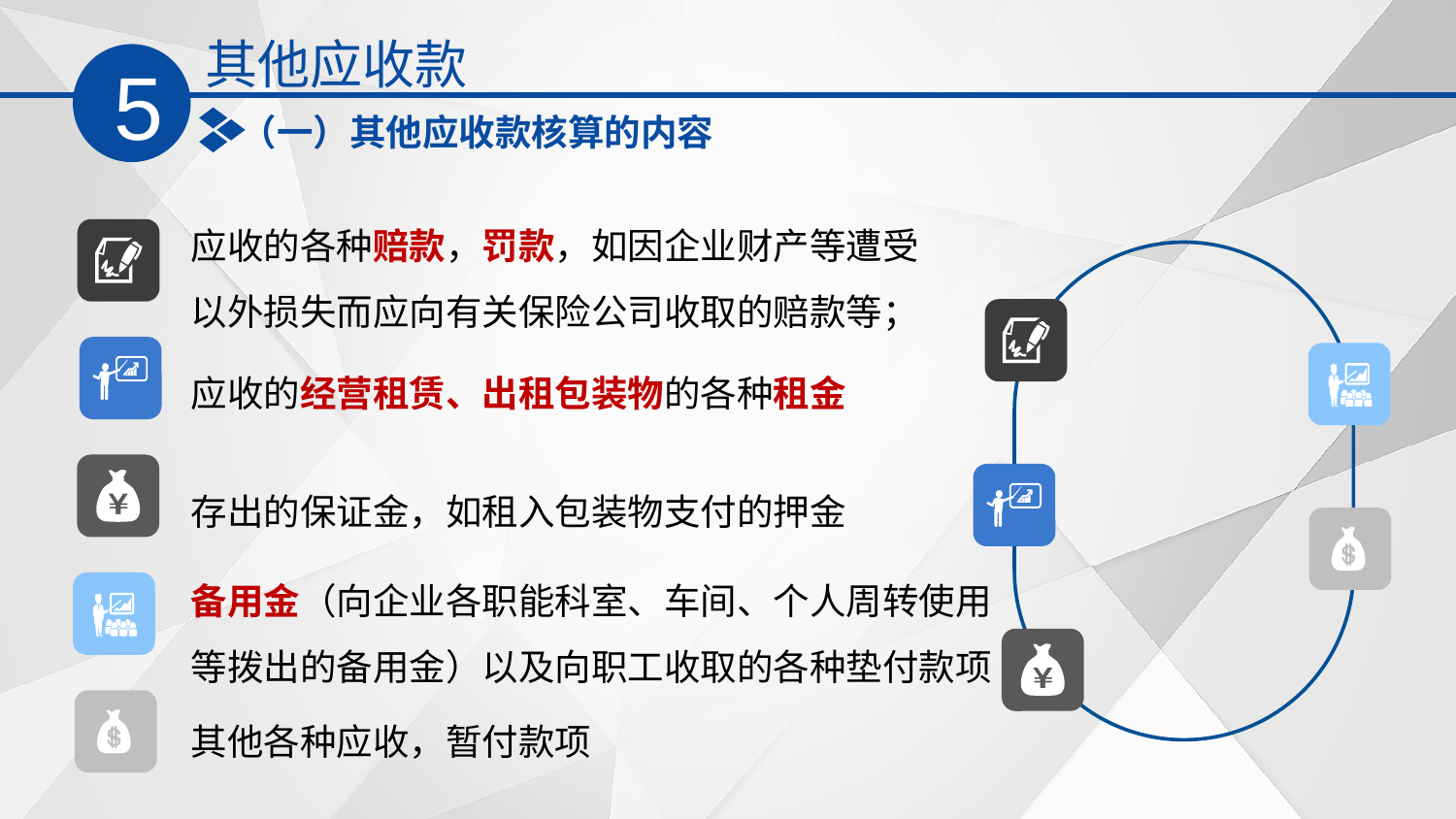

其他应收款
5

（一）其他应收款核算的内容

应收的各种赔款，罚款，如因企业财产等遭受以外损失而应向有关保险公司收取的赔款等；

应收的经营租赁、出租包装物的各种租金

存出的保证金，如租入包装物支付的押金

备用金（向企业各职能科室、车间、个人周转使用等拨出的备用金）以及向职工收取的各种垫付款项

其他各种应收，暂付款项